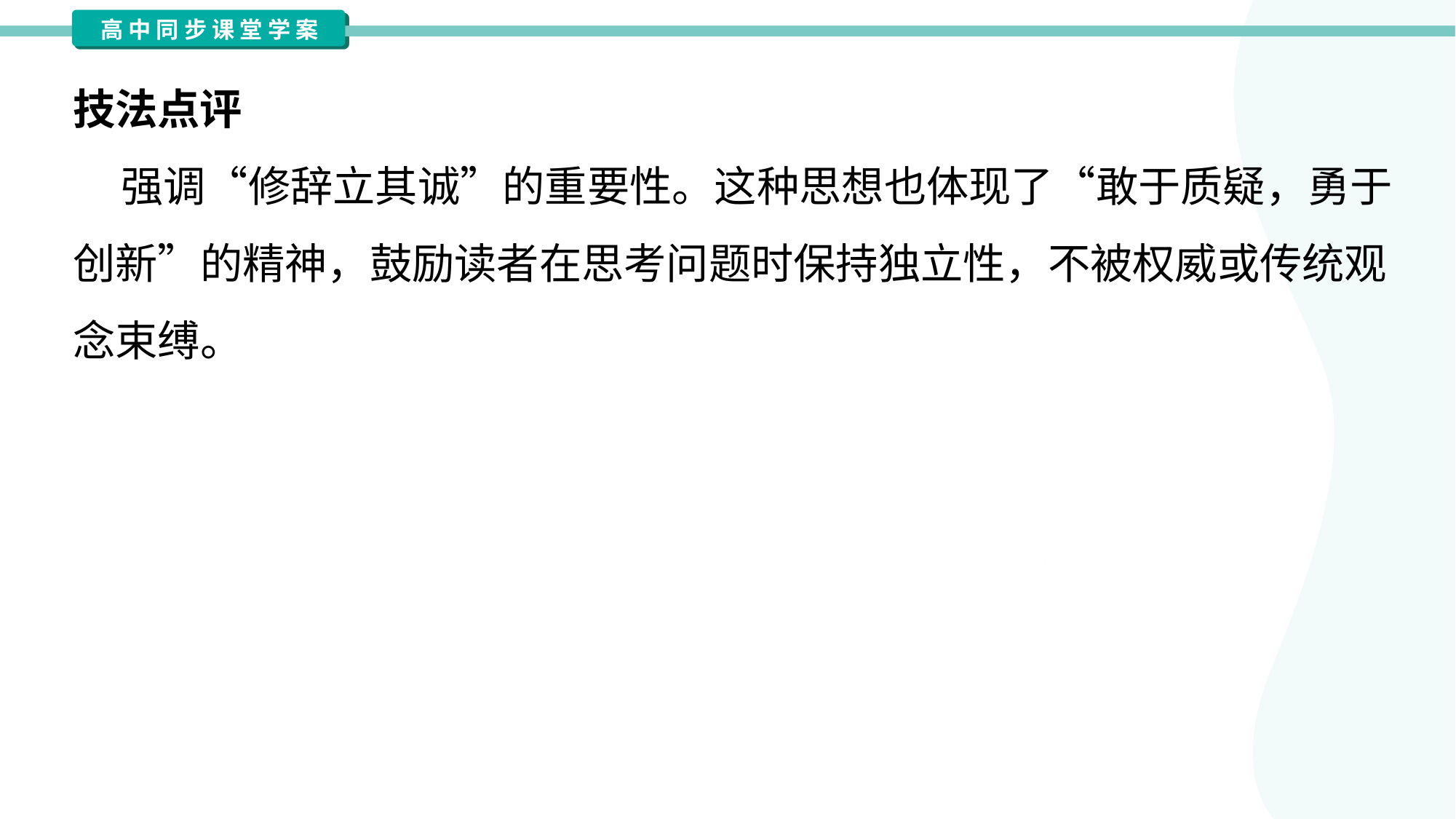

技法点评
    强调“修辞立其诚”的重要性。这种思想也体现了“敢于质疑，勇于
创新”的精神，鼓励读者在思考问题时保持独立性，不被权威或传统观
念束缚。